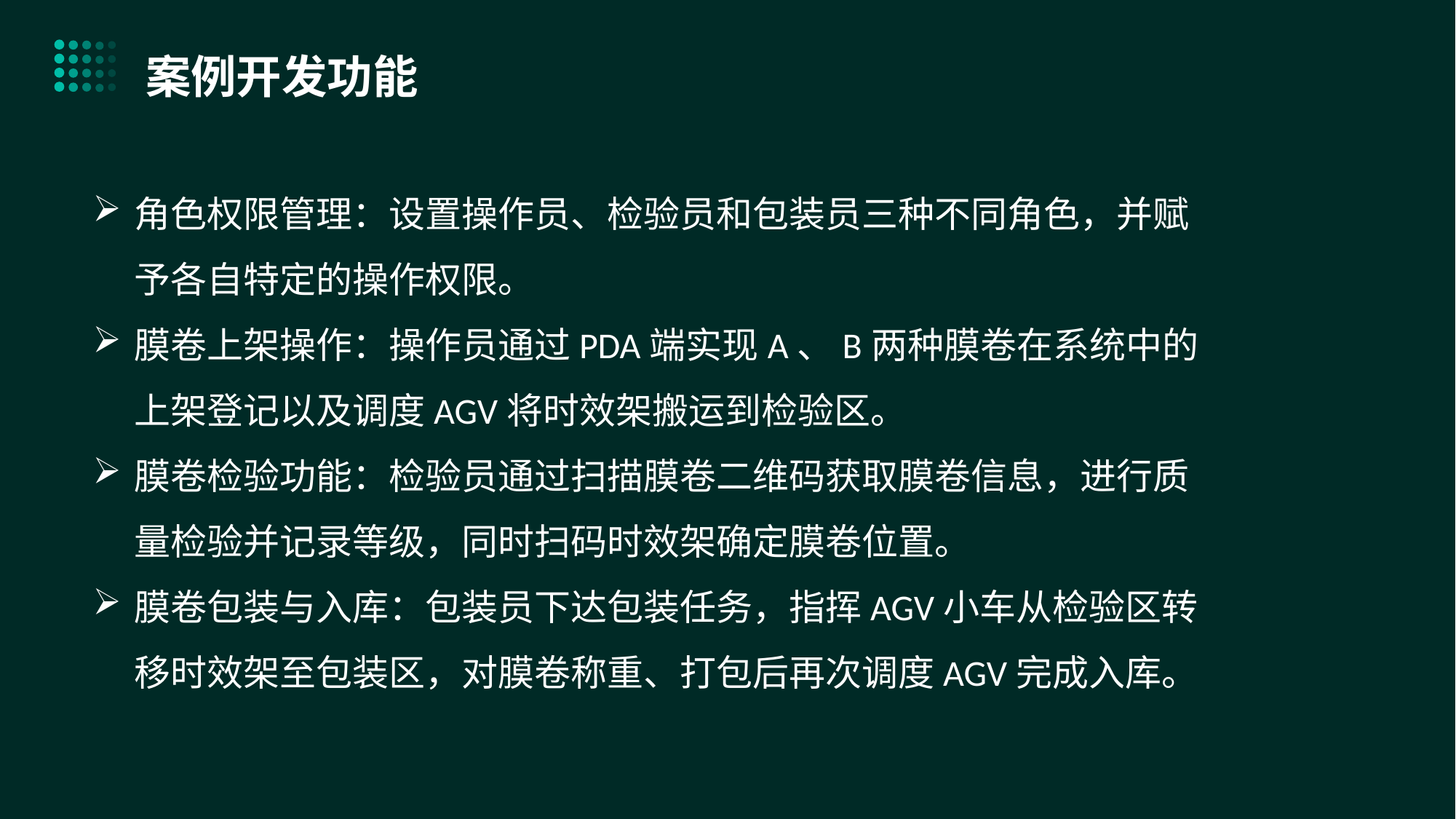

案例开发功能

角色权限管理：设置操作员、检验员和包装员三种不同角色，并赋予各自特定的操作权限。
膜卷上架操作：操作员通过PDA端实现A、B两种膜卷在系统中的上架登记以及调度AGV将时效架搬运到检验区。
膜卷检验功能：检验员通过扫描膜卷二维码获取膜卷信息，进行质量检验并记录等级，同时扫码时效架确定膜卷位置。
膜卷包装与入库：包装员下达包装任务，指挥AGV小车从检验区转移时效架至包装区，对膜卷称重、打包后再次调度AGV完成入库。